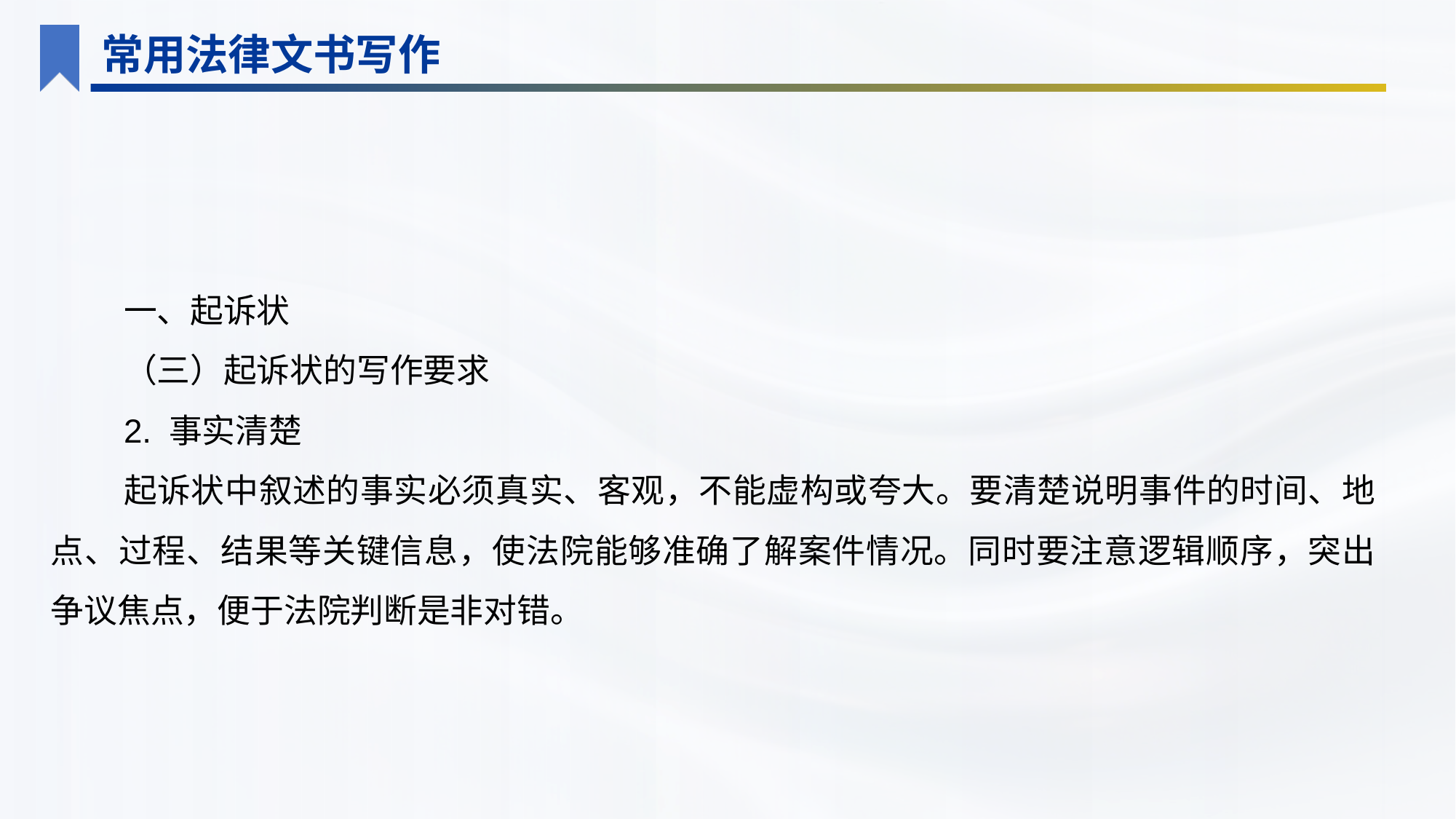

常用法律文书写作
一、起诉状
（三）起诉状的写作要求
2. 事实清楚
起诉状中叙述的事实必须真实、客观，不能虚构或夸大。要清楚说明事件的时间、地点、过程、结果等关键信息，使法院能够准确了解案件情况。同时要注意逻辑顺序，突出争议焦点，便于法院判断是非对错。